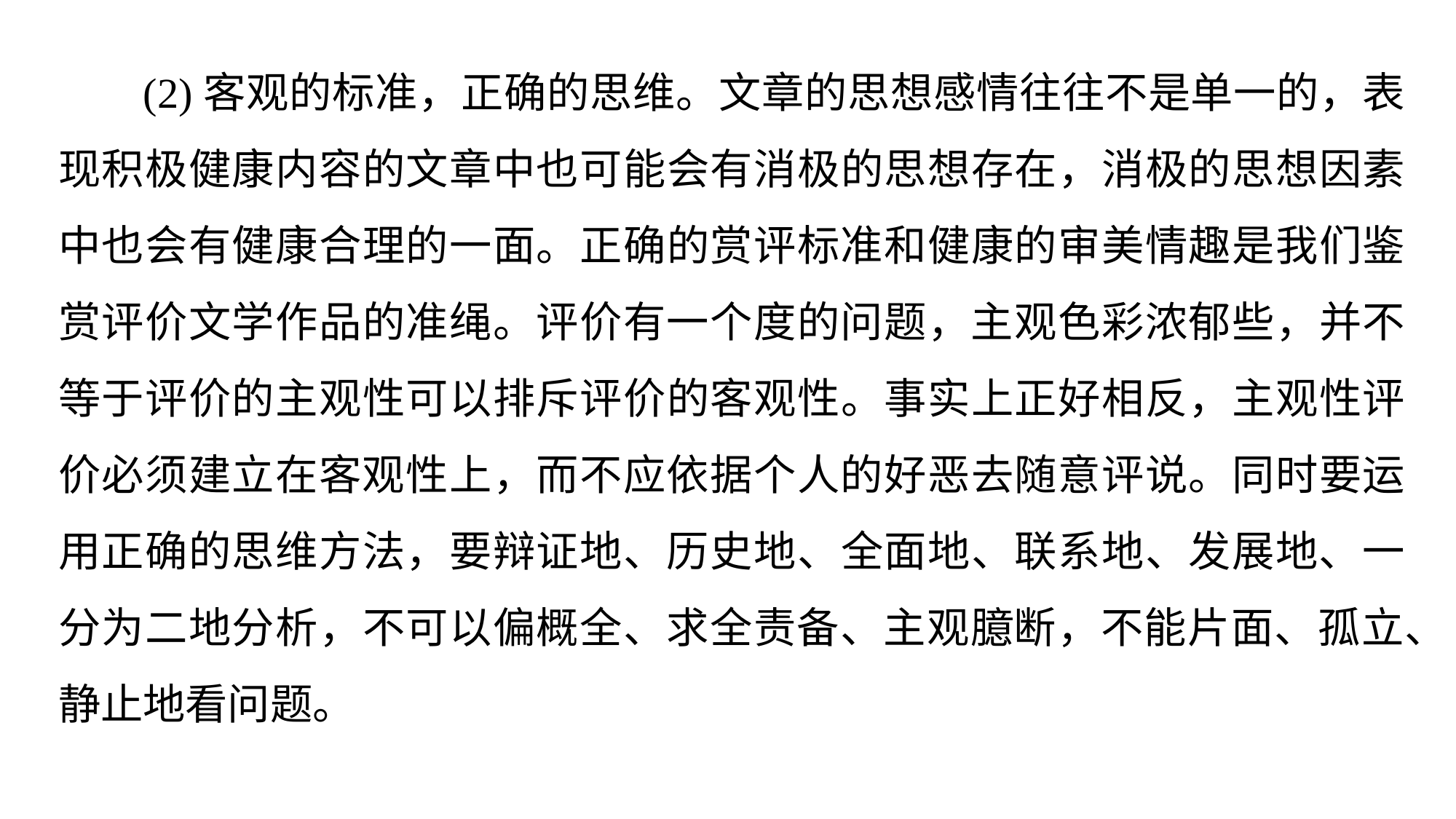

(2)客观的标准，正确的思维。文章的思想感情往往不是单一的，表现积极健康内容的文章中也可能会有消极的思想存在，消极的思想因素中也会有健康合理的一面。正确的赏评标准和健康的审美情趣是我们鉴赏评价文学作品的准绳。评价有一个度的问题，主观色彩浓郁些，并不等于评价的主观性可以排斥评价的客观性。事实上正好相反，主观性评价必须建立在客观性上，而不应依据个人的好恶去随意评说。同时要运用正确的思维方法，要辩证地、历史地、全面地、联系地、发展地、一分为二地分析，不可以偏概全、求全责备、主观臆断，不能片面、孤立、静止地看问题。